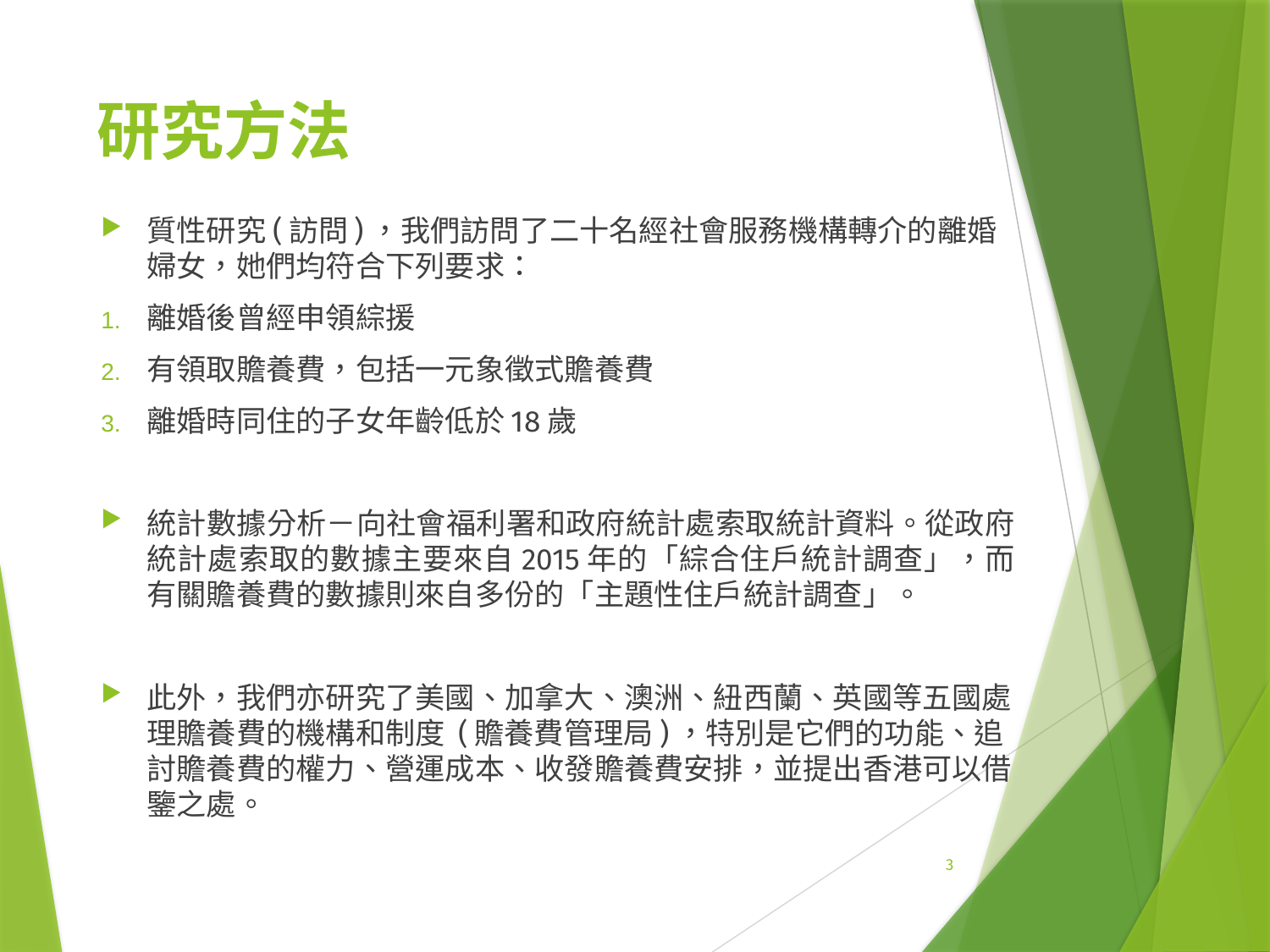

# 研究方法
質性研究(訪問)，我們訪問了二十名經社會服務機構轉介的離婚婦女，她們均符合下列要求：
離婚後曾經申領綜援
有領取贍養費，包括一元象徵式贍養費
離婚時同住的子女年齡低於18歲

統計數據分析－向社會福利署和政府統計處索取統計資料。從政府統計處索取的數據主要來自2015年的「綜合住戶統計調查」，而有關贍養費的數據則來自多份的「主題性住戶統計調查」。

此外，我們亦研究了美國、加拿大、澳洲、紐西蘭、英國等五國處理贍養費的機構和制度 (贍養費管理局)，特別是它們的功能、追討贍養費的權力、營運成本、收發贍養費安排，並提出香港可以借鑒之處。
3